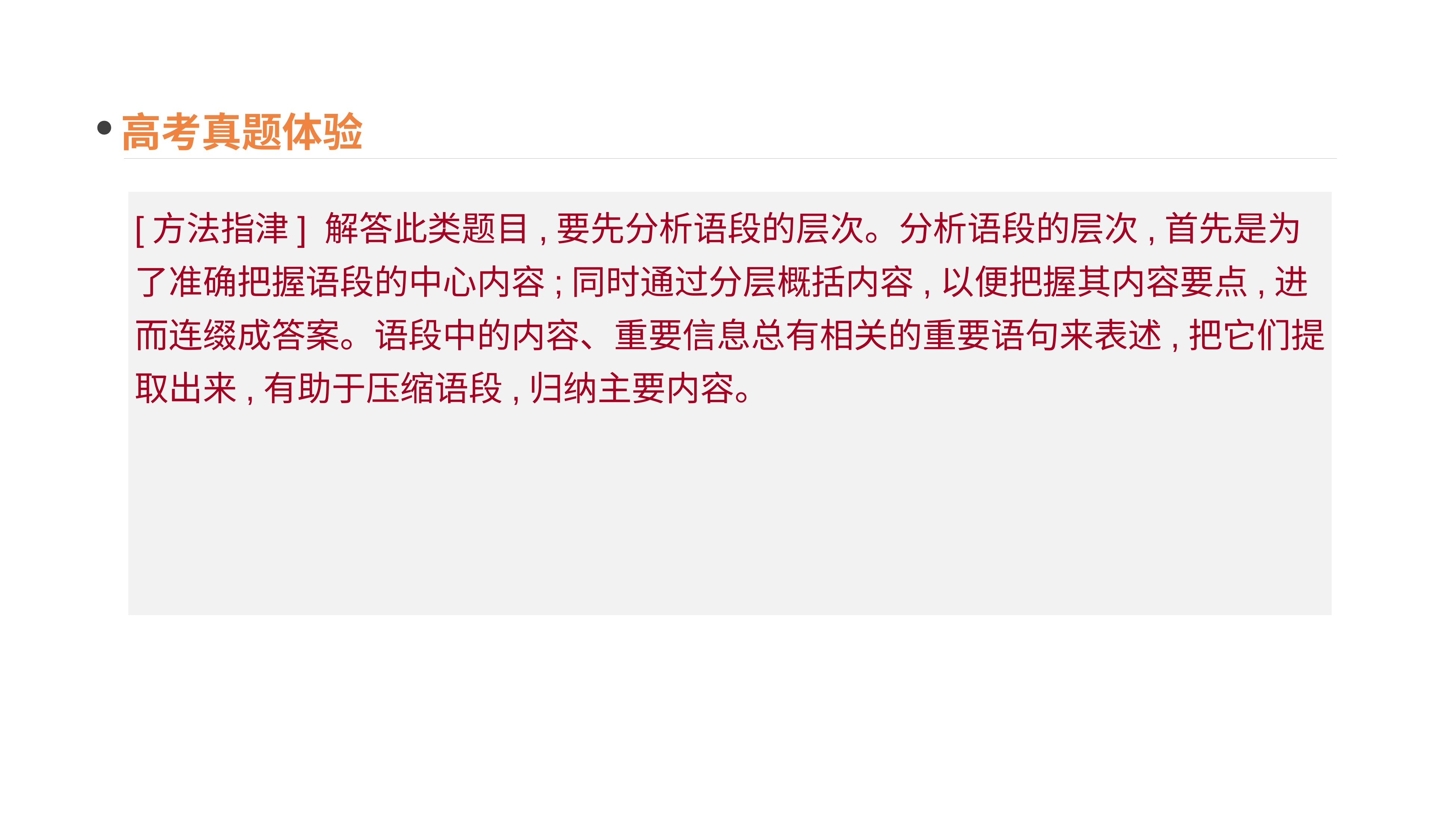

高考真题体验

[方法指津] 解答此类题目,要先分析语段的层次。分析语段的层次,首先是为了准确把握语段的中心内容;同时通过分层概括内容,以便把握其内容要点,进而连缀成答案。语段中的内容、重要信息总有相关的重要语句来表述,把它们提取出来,有助于压缩语段,归纳主要内容。